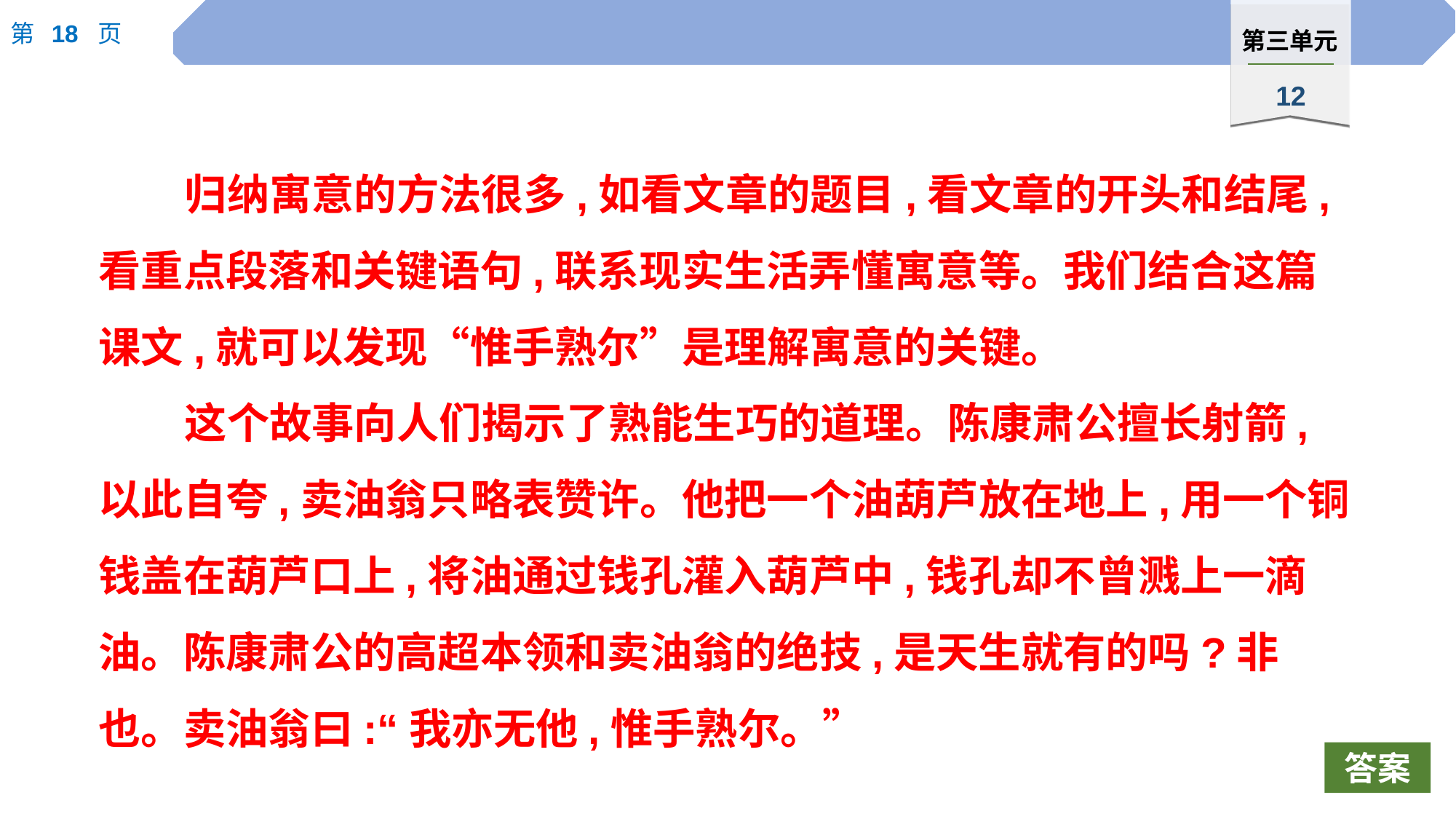

归纳寓意的方法很多,如看文章的题目,看文章的开头和结尾,看重点段落和关键语句,联系现实生活弄懂寓意等。我们结合这篇课文,就可以发现“惟手熟尔”是理解寓意的关键。
这个故事向人们揭示了熟能生巧的道理。陈康肃公擅长射箭,以此自夸,卖油翁只略表赞许。他把一个油葫芦放在地上,用一个铜钱盖在葫芦口上,将油通过钱孔灌入葫芦中,钱孔却不曾溅上一滴油。陈康肃公的高超本领和卖油翁的绝技,是天生就有的吗?非也。卖油翁曰:“我亦无他,惟手熟尔。”
答案